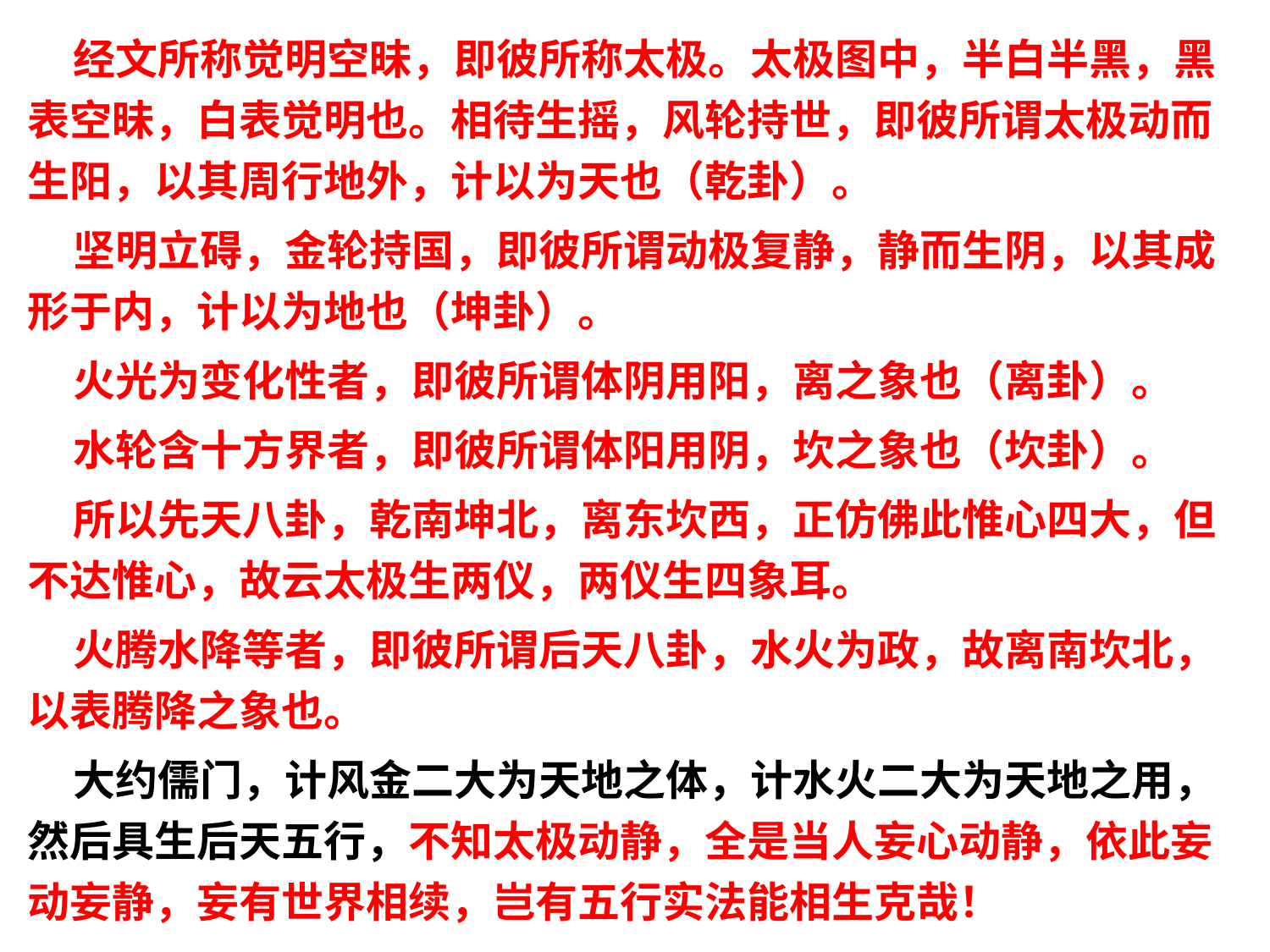

经文所称觉明空昧，即彼所称太极。太极图中，半白半黑，黑表空昧，白表觉明也。相待生摇，风轮持世，即彼所谓太极动而生阳，以其周行地外，计以为天也（乾卦）。
    坚明立碍，金轮持国，即彼所谓动极复静，静而生阴，以其成形于内，计以为地也（坤卦）。
    火光为变化性者，即彼所谓体阴用阳，离之象也（离卦）。
    水轮含十方界者，即彼所谓体阳用阴，坎之象也（坎卦）。
    所以先天八卦，乾南坤北，离东坎西，正仿佛此惟心四大，但不达惟心，故云太极生两仪，两仪生四象耳。
    火腾水降等者，即彼所谓后天八卦，水火为政，故离南坎北，以表腾降之象也。
    大约儒门，计风金二大为天地之体，计水火二大为天地之用，然后具生后天五行，不知太极动静，全是当人妄心动静，依此妄动妄静，妄有世界相续，岂有五行实法能相生克哉！